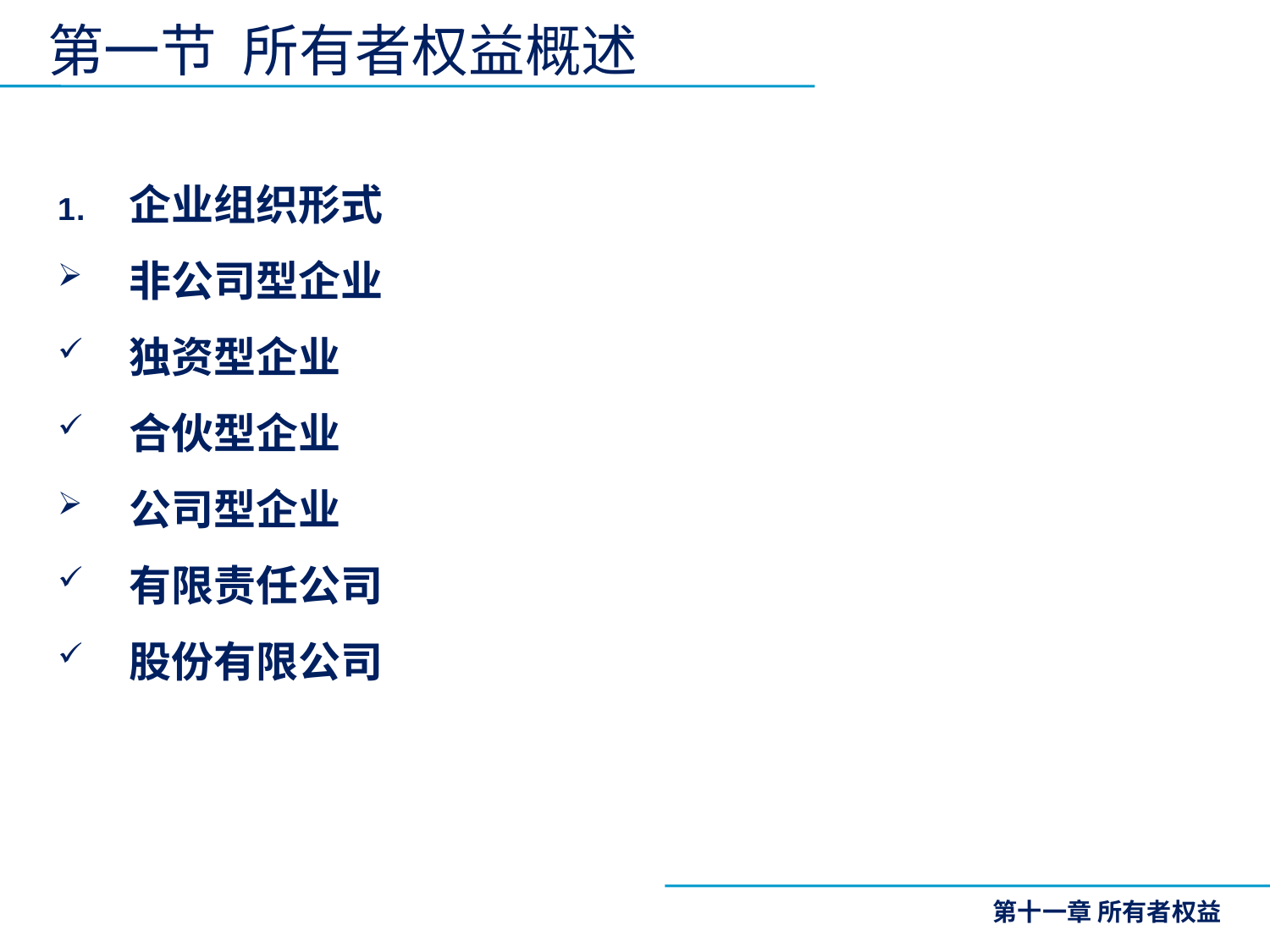

# 第一节  所有者权益概述
企业组织形式
非公司型企业
独资型企业
合伙型企业
公司型企业
有限责任公司
股份有限公司